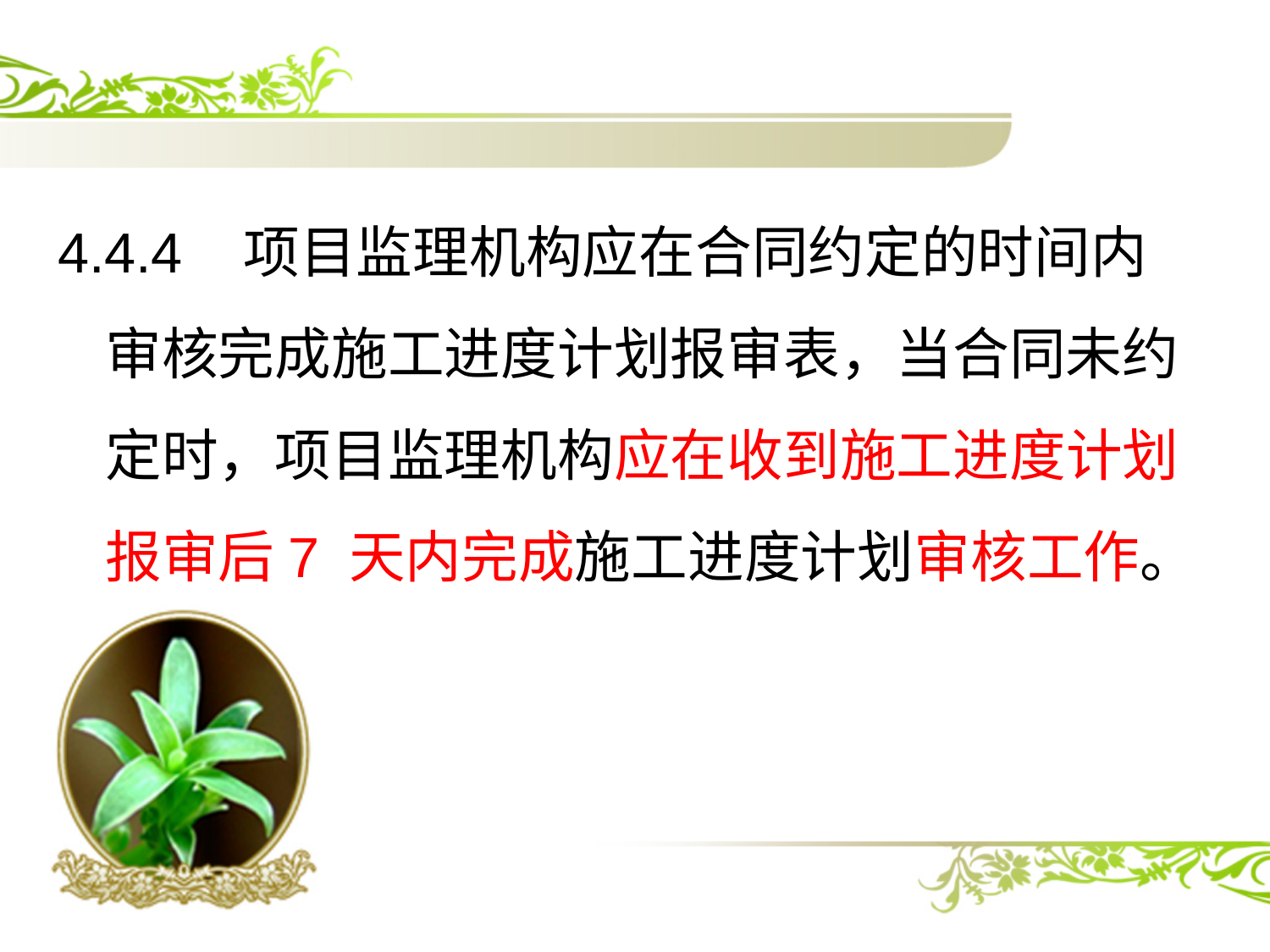

4.4.4   项目监理机构应在合同约定的时间内审核完成施工进度计划报审表，当合同未约定时，项目监理机构应在收到施工进度计划报审后7 天内完成施工进度计划审核工作。